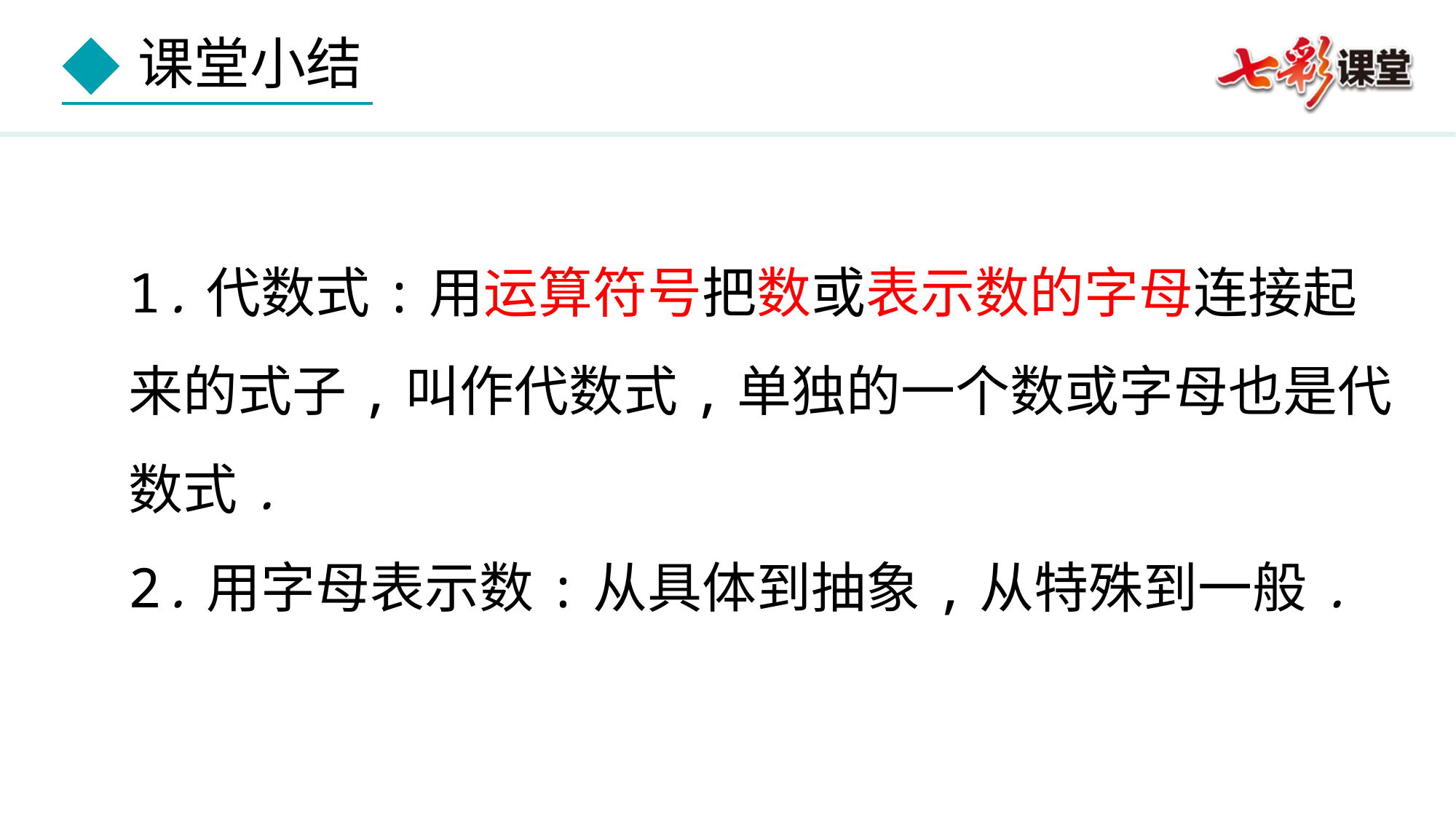

1.代数式:用运算符号把数或表示数的字母连接起来的式子,叫作代数式,单独的一个数或字母也是代数式.
2.用字母表示数:从具体到抽象,从特殊到一般.